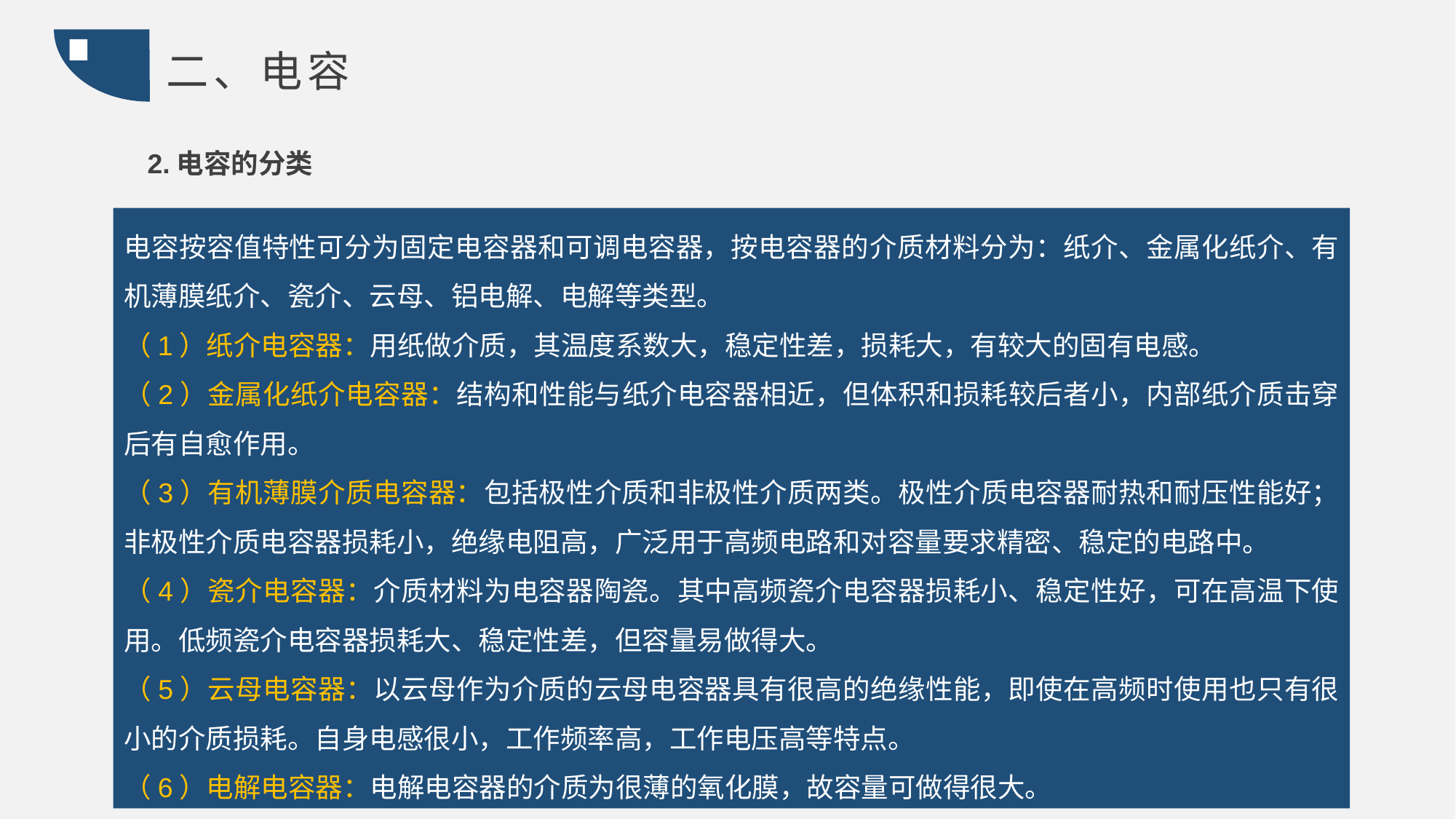

二、电容
2.电容的分类
电容按容值特性可分为固定电容器和可调电容器，按电容器的介质材料分为：纸介、金属化纸介、有机薄膜纸介、瓷介、云母、铝电解、电解等类型。
（1）纸介电容器：用纸做介质，其温度系数大，稳定性差，损耗大，有较大的固有电感。
（2）金属化纸介电容器：结构和性能与纸介电容器相近，但体积和损耗较后者小，内部纸介质击穿后有自愈作用。
（3）有机薄膜介质电容器：包括极性介质和非极性介质两类。极性介质电容器耐热和耐压性能好；非极性介质电容器损耗小，绝缘电阻高，广泛用于高频电路和对容量要求精密、稳定的电路中。
（4）瓷介电容器：介质材料为电容器陶瓷。其中高频瓷介电容器损耗小、稳定性好，可在高温下使用。低频瓷介电容器损耗大、稳定性差，但容量易做得大。
（5）云母电容器：以云母作为介质的云母电容器具有很高的绝缘性能，即使在高频时使用也只有很小的介质损耗。自身电感很小，工作频率高，工作电压高等特点。
（6）电解电容器：电解电容器的介质为很薄的氧化膜，故容量可做得很大。